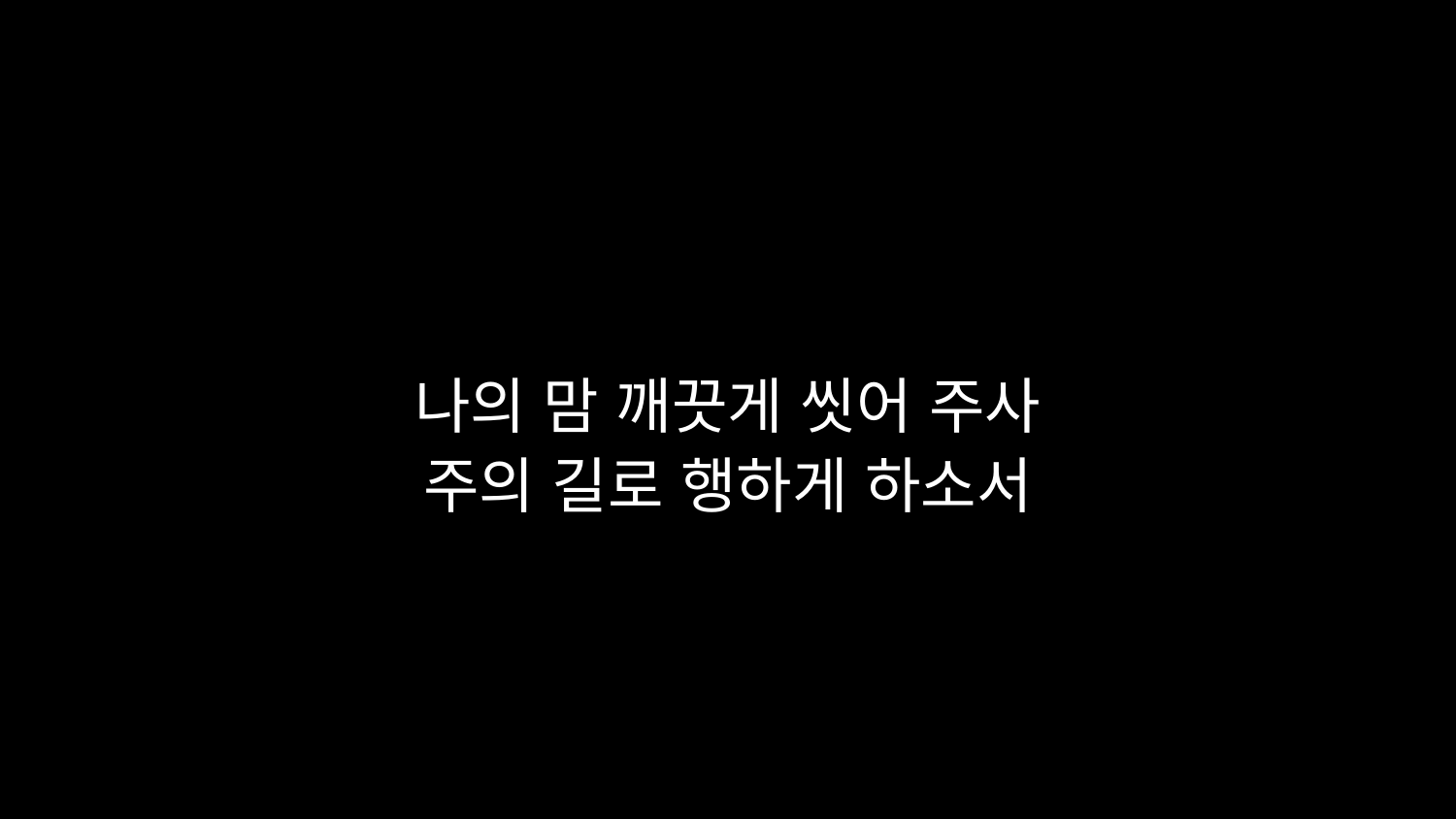

# 나의 맘 깨끗게 씻어 주사 주의 길로 행하게 하소서